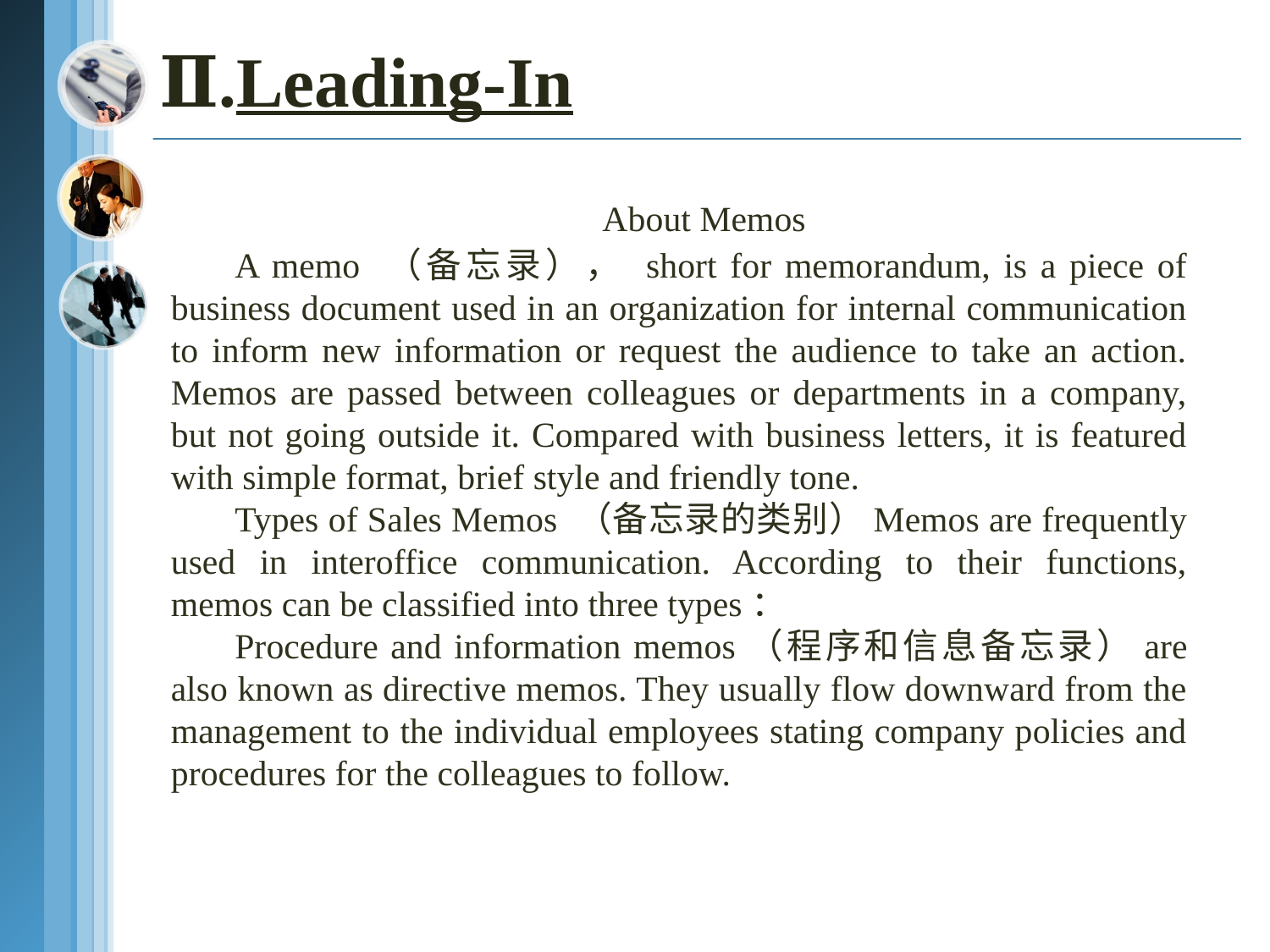

# Ⅱ.Leading-In
About Memos
A memo （备忘录）， short for memorandum, is a piece of business document used in an organization for internal communication to inform new information or request the audience to take an action. Memos are passed between colleagues or departments in a company, but not going outside it. Compared with business letters, it is featured with simple format, brief style and friendly tone.
Types of Sales Memos （备忘录的类别）Memos are frequently used in interoffice communication. According to their functions, memos can be classified into three types：
Procedure and information memos（程序和信息备忘录）are also known as directive memos. They usually flow downward from the management to the individual employees stating company policies and procedures for the colleagues to follow.